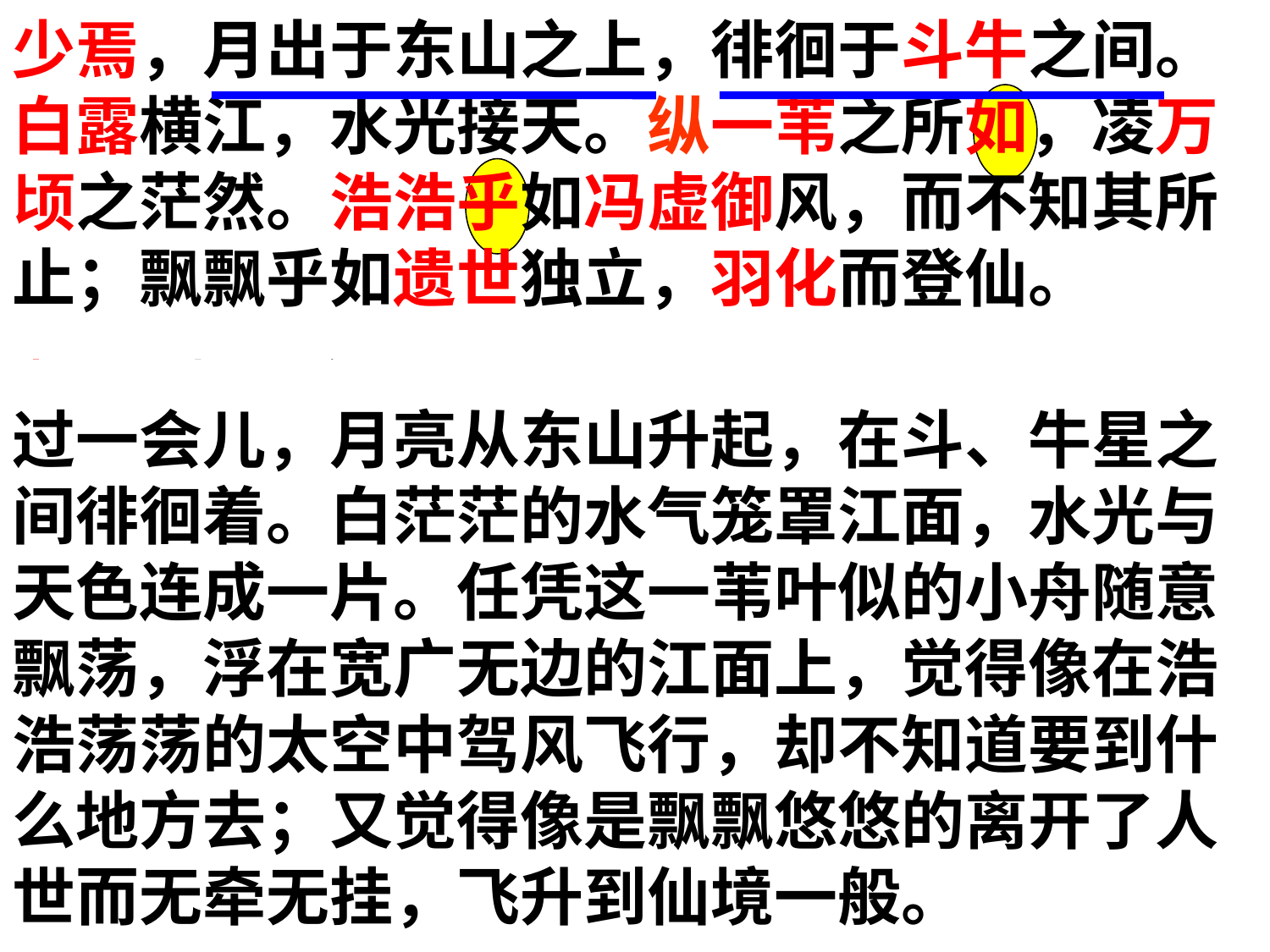

少焉，月出于东山之上，徘徊于斗牛之间。白露横江，水光接天。纵一苇之所如，凌万顷之茫然。浩浩乎如冯虚御风，而不知其所止；飘飘乎如遗世独立，羽化而登仙。

少焉：过了一会儿。
斗牛：星座名。斗宿和牛宿
白露：白茫茫的水气
纵：任凭
一苇：喻指苇叶似的小船
如：往
浩浩乎：广大的样子
冯：通“凭”，靠，依托
虚：太虚，指天空
御：驾御
遗世：脱离尘世
羽化：道教称成仙为羽化，认为成仙后可以飞升

过一会儿，月亮从东山升起，在斗、牛星之间徘徊着。白茫茫的水气笼罩江面，水光与天色连成一片。任凭这一苇叶似的小舟随意飘荡，浮在宽广无边的江面上，觉得像在浩浩荡荡的太空中驾风飞行，却不知道要到什么地方去；又觉得像是飘飘悠悠的离开了人世而无牵无挂，飞升到仙境一般。